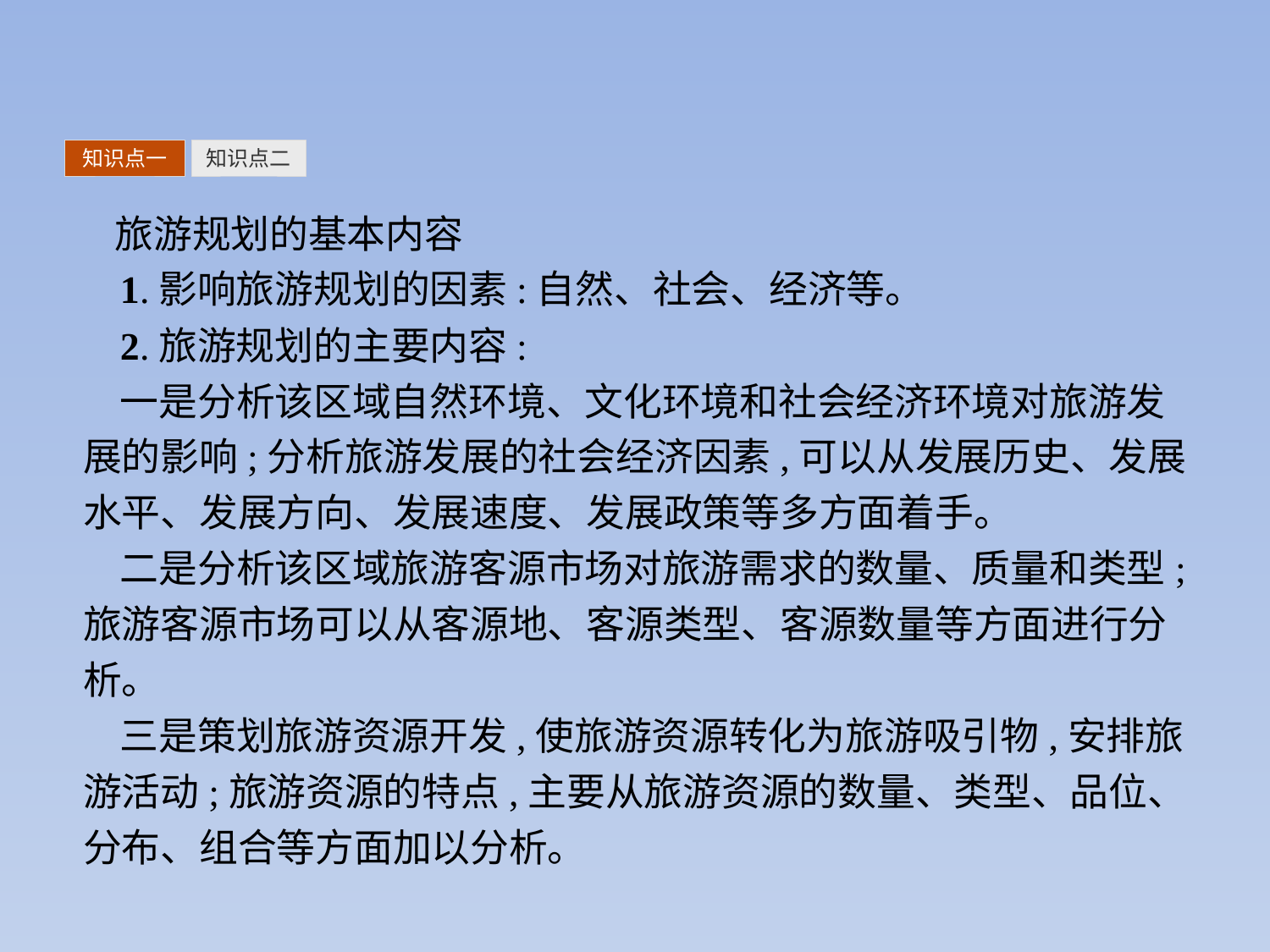

知识点一
知识点二
旅游规划的基本内容
1.影响旅游规划的因素:自然、社会、经济等。
2.旅游规划的主要内容:
一是分析该区域自然环境、文化环境和社会经济环境对旅游发展的影响;分析旅游发展的社会经济因素,可以从发展历史、发展水平、发展方向、发展速度、发展政策等多方面着手。
二是分析该区域旅游客源市场对旅游需求的数量、质量和类型;旅游客源市场可以从客源地、客源类型、客源数量等方面进行分析。
三是策划旅游资源开发,使旅游资源转化为旅游吸引物,安排旅游活动;旅游资源的特点,主要从旅游资源的数量、类型、品位、分布、组合等方面加以分析。